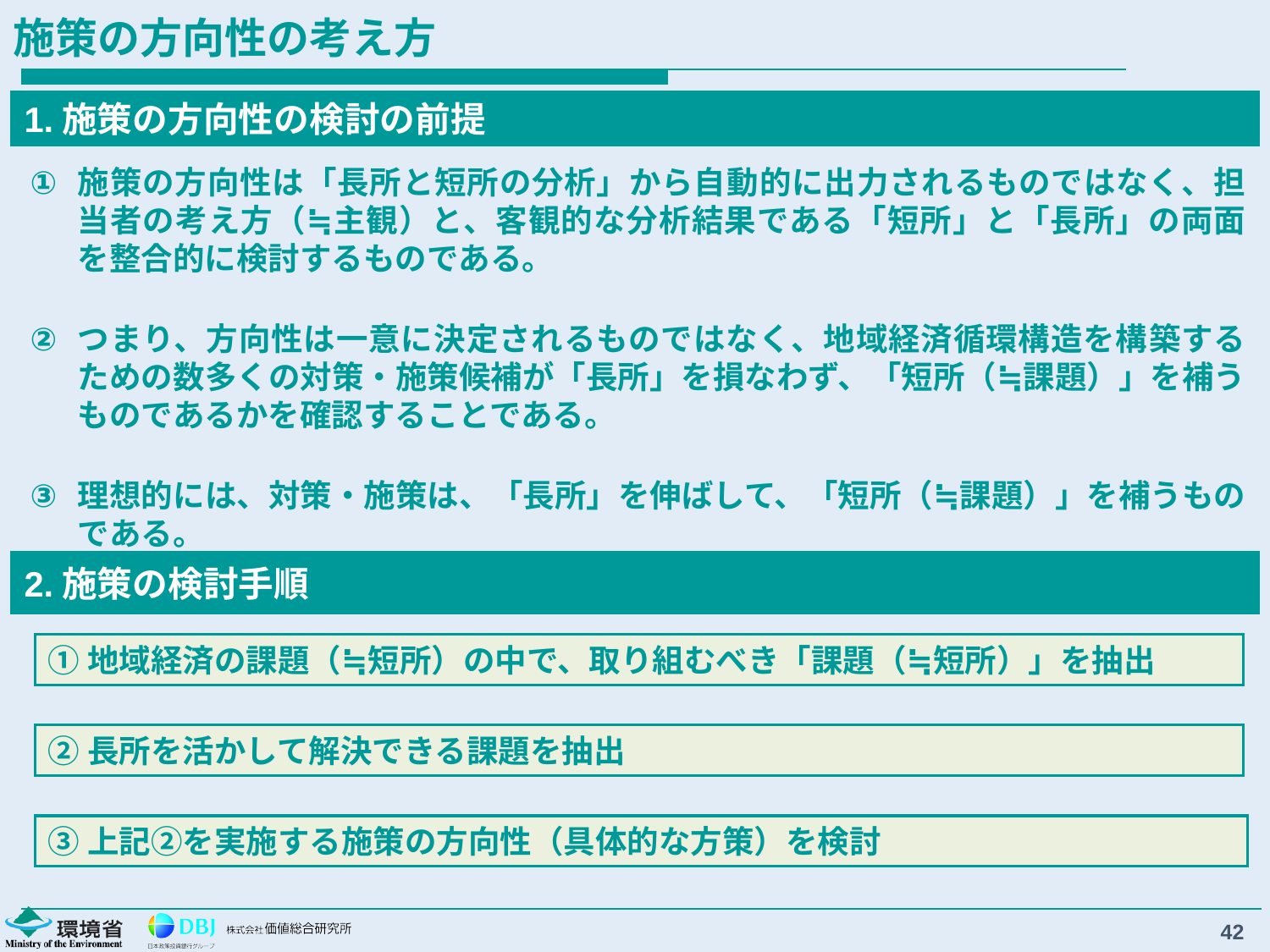

# 施策の方向性の考え方
1.施策の方向性の検討の前提
施策の方向性は「長所と短所の分析」から自動的に出力されるものではなく、担当者の考え方（≒主観）と、客観的な分析結果である「短所」と「長所」の両面を整合的に検討するものである。
つまり、方向性は一意に決定されるものではなく、地域経済循環構造を構築するための数多くの対策・施策候補が「長所」を損なわず、「短所（≒課題）」を補うものであるかを確認することである。
理想的には、対策・施策は、「長所」を伸ばして、「短所（≒課題）」を補うものである。
2.施策の検討手順
①地域経済の課題（≒短所）の中で、取り組むべき「課題（≒短所）」を抽出
②長所を活かして解決できる課題を抽出
③上記②を実施する施策の方向性（具体的な方策）を検討
42